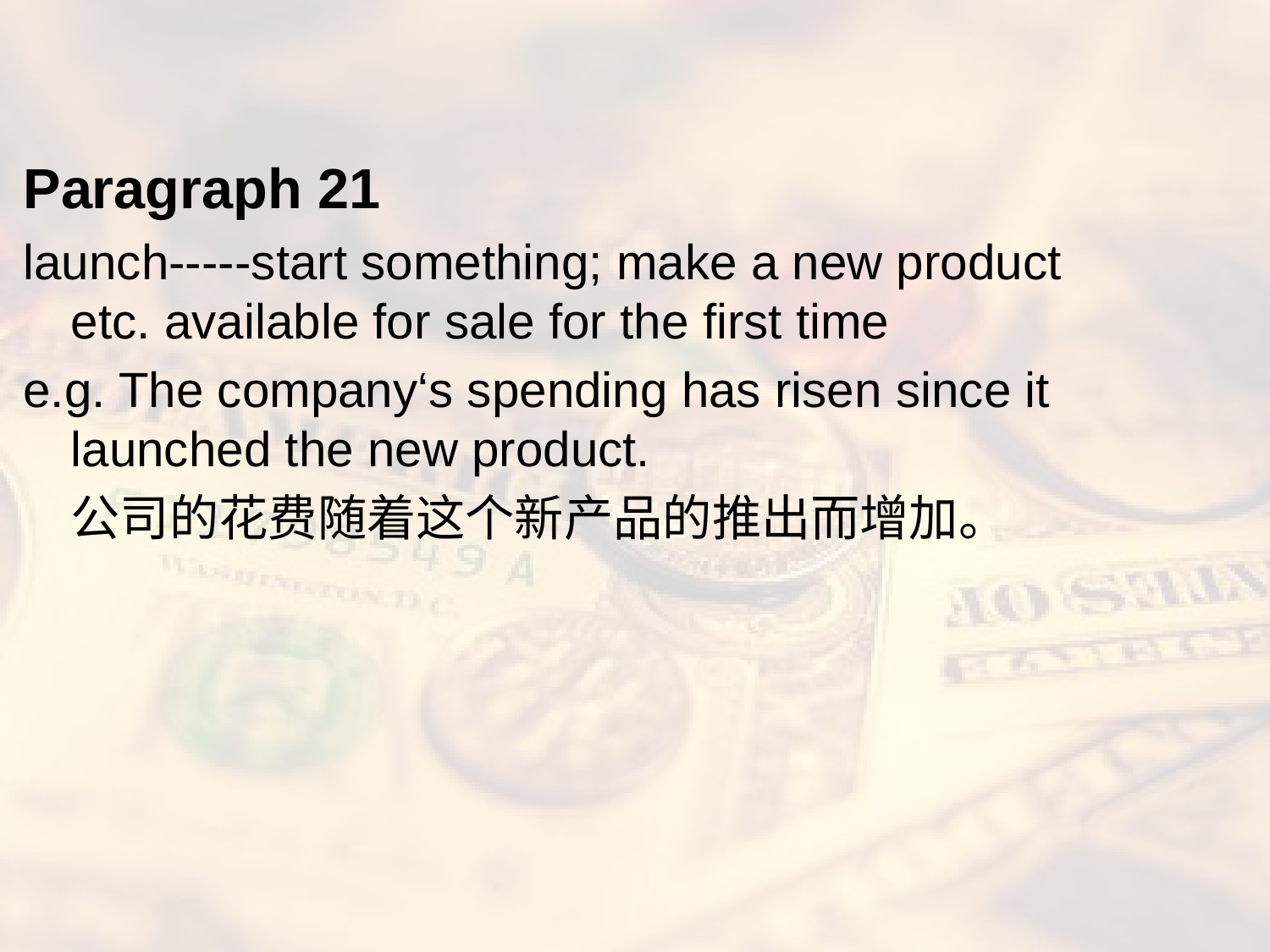

#
Paragraph 21
launch-----start something; make a new product  etc. available for sale for the first time
e.g. The company‘s spending has risen since it launched the new product.
	公司的花费随着这个新产品的推出而增加。